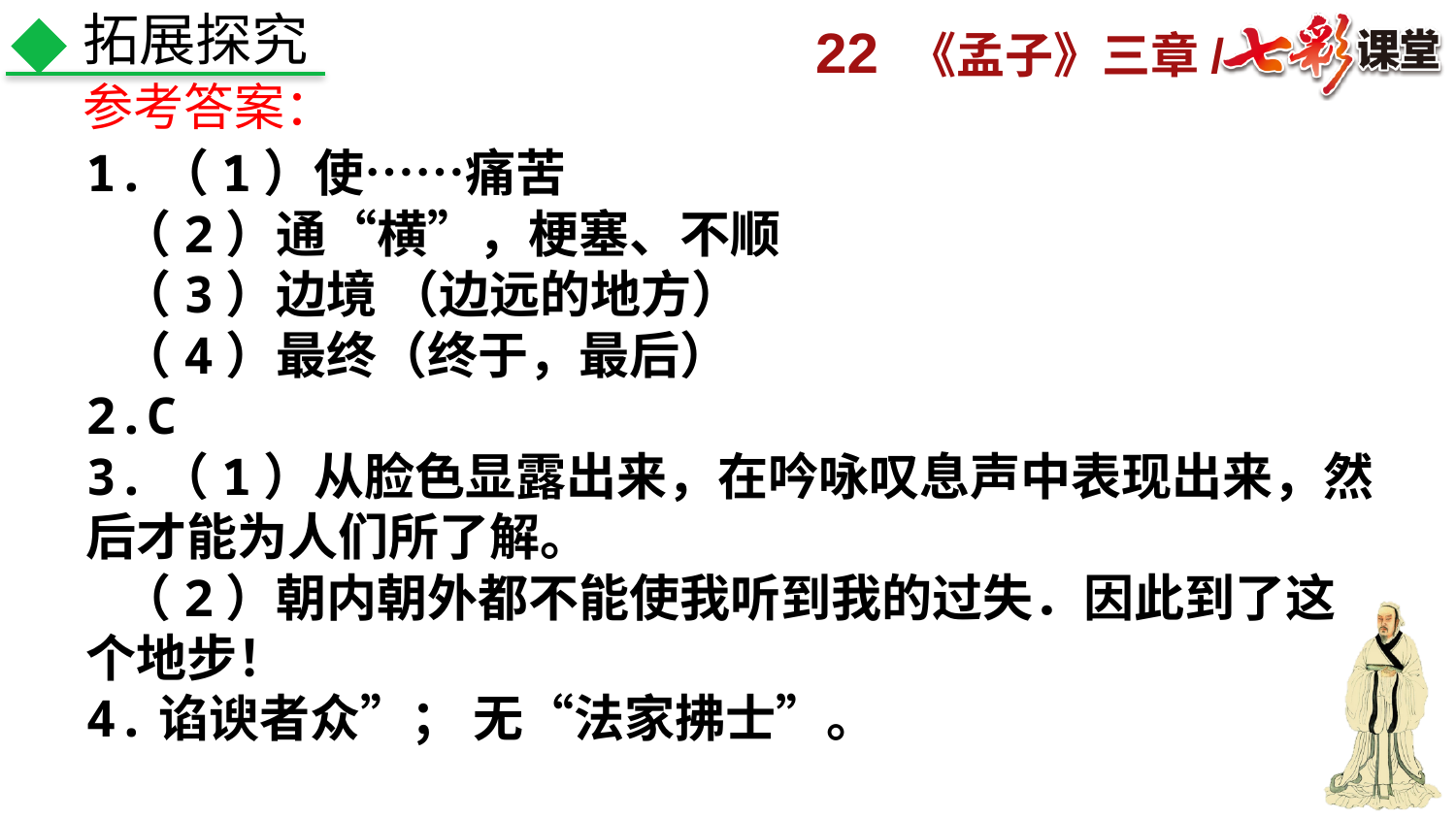

拓展探究

参考答案：
1.（1）使……痛苦
  （2）通“横”，梗塞、不顺
  （3）边境 （边远的地方）
  （4）最终（终于，最后）
2.C
3.（1）从脸色显露出来，在吟咏叹息声中表现出来，然后才能为人们所了解。
  （2）朝内朝外都不能使我听到我的过失．因此到了这个地步！
4.谄谀者众”； 无“法家拂士”。